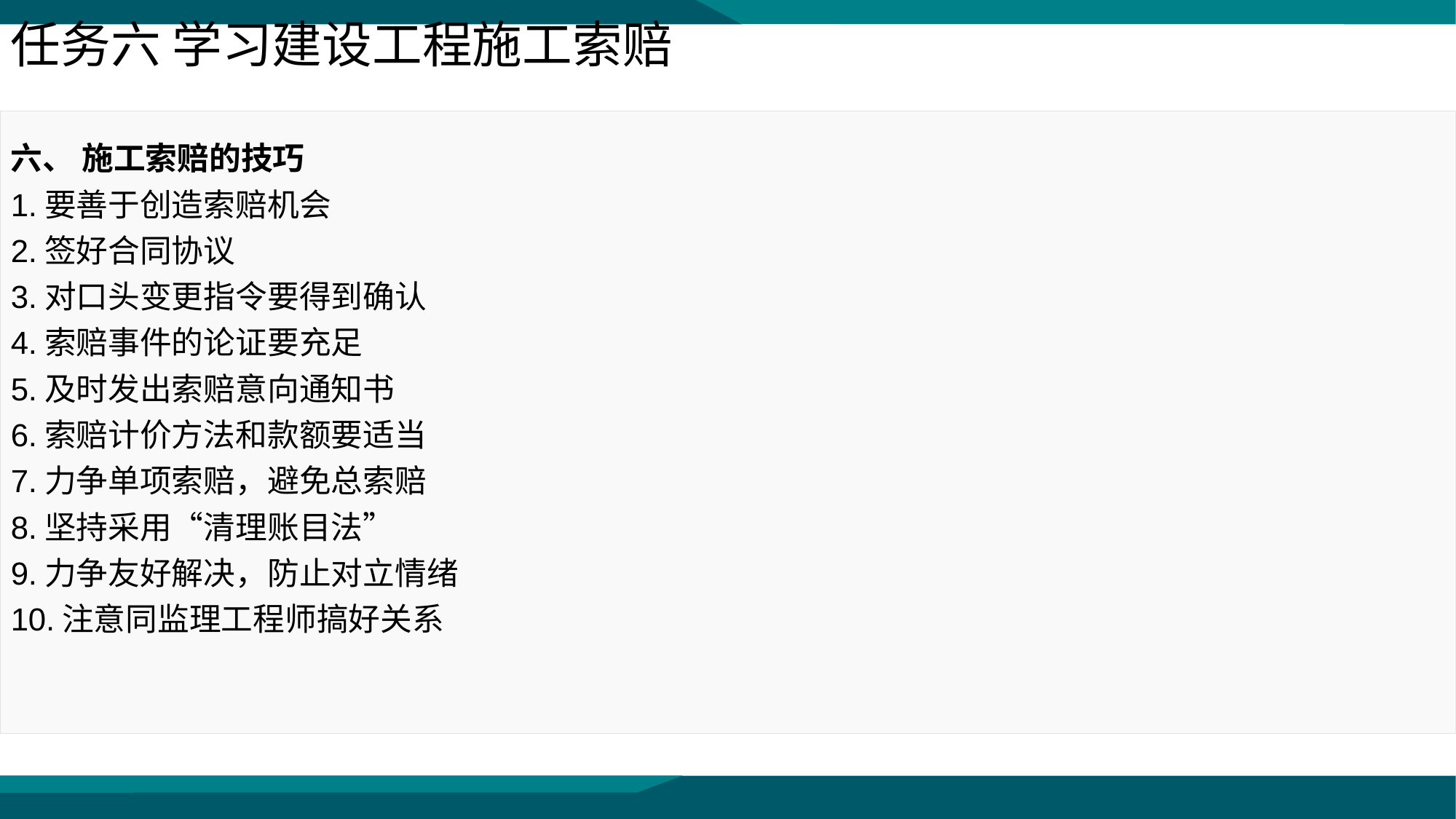

任务六 学习建设工程施工索赔
六、 施工索赔的技巧
1.要善于创造索赔机会
2.签好合同协议
3.对口头变更指令要得到确认
4.索赔事件的论证要充足
5.及时发出索赔意向通知书
6.索赔计价方法和款额要适当
7.力争单项索赔，避免总索赔
8.坚持采用“清理账目法”
9.力争友好解决，防止对立情绪
10.注意同监理工程师搞好关系